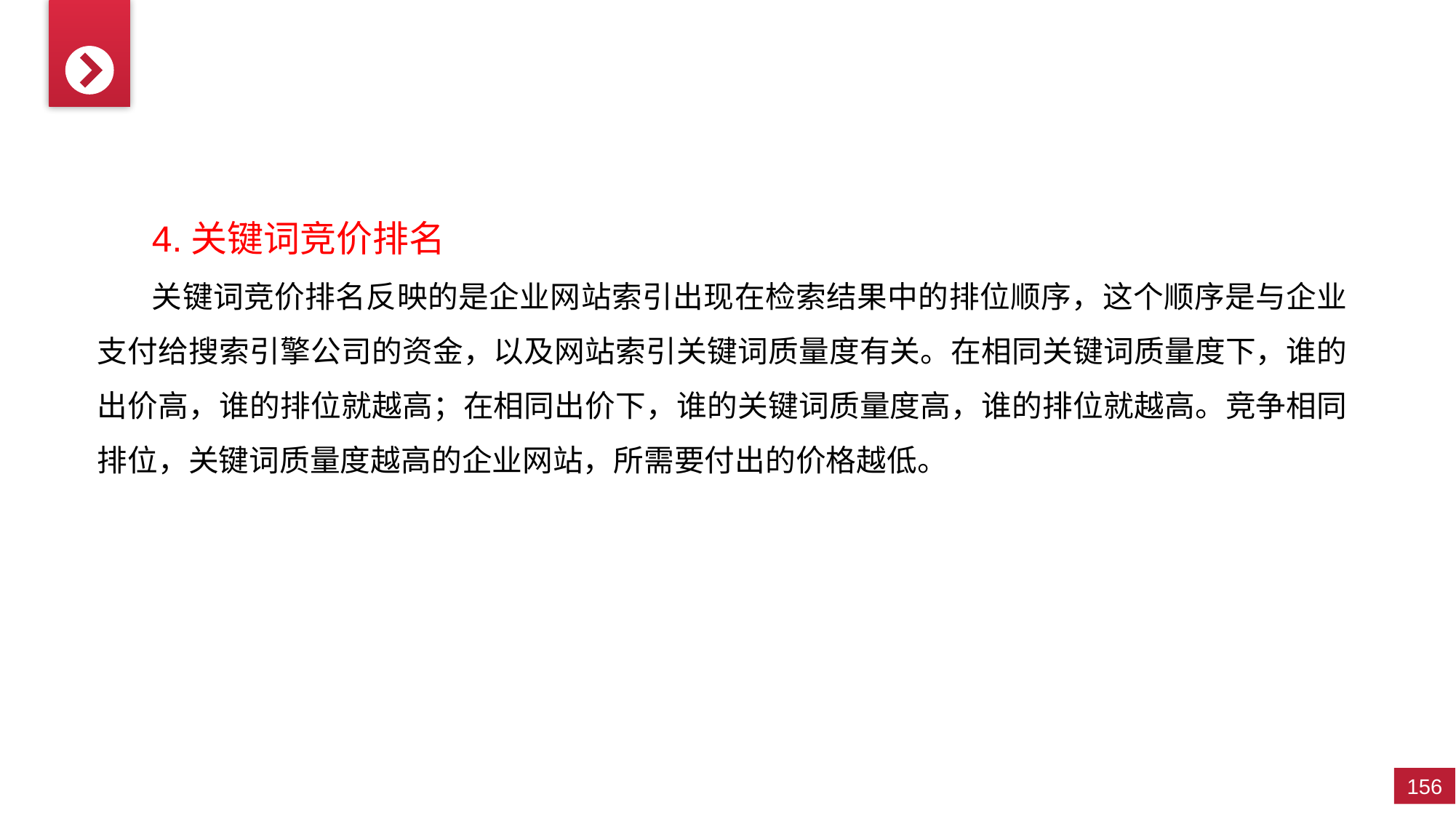

4.关键词竞价排名
关键词竞价排名反映的是企业网站索引出现在检索结果中的排位顺序，这个顺序是与企业支付给搜索引擎公司的资金，以及网站索引关键词质量度有关。在相同关键词质量度下，谁的出价高，谁的排位就越高；在相同出价下，谁的关键词质量度高，谁的排位就越高。竞争相同排位，关键词质量度越高的企业网站，所需要付出的价格越低。